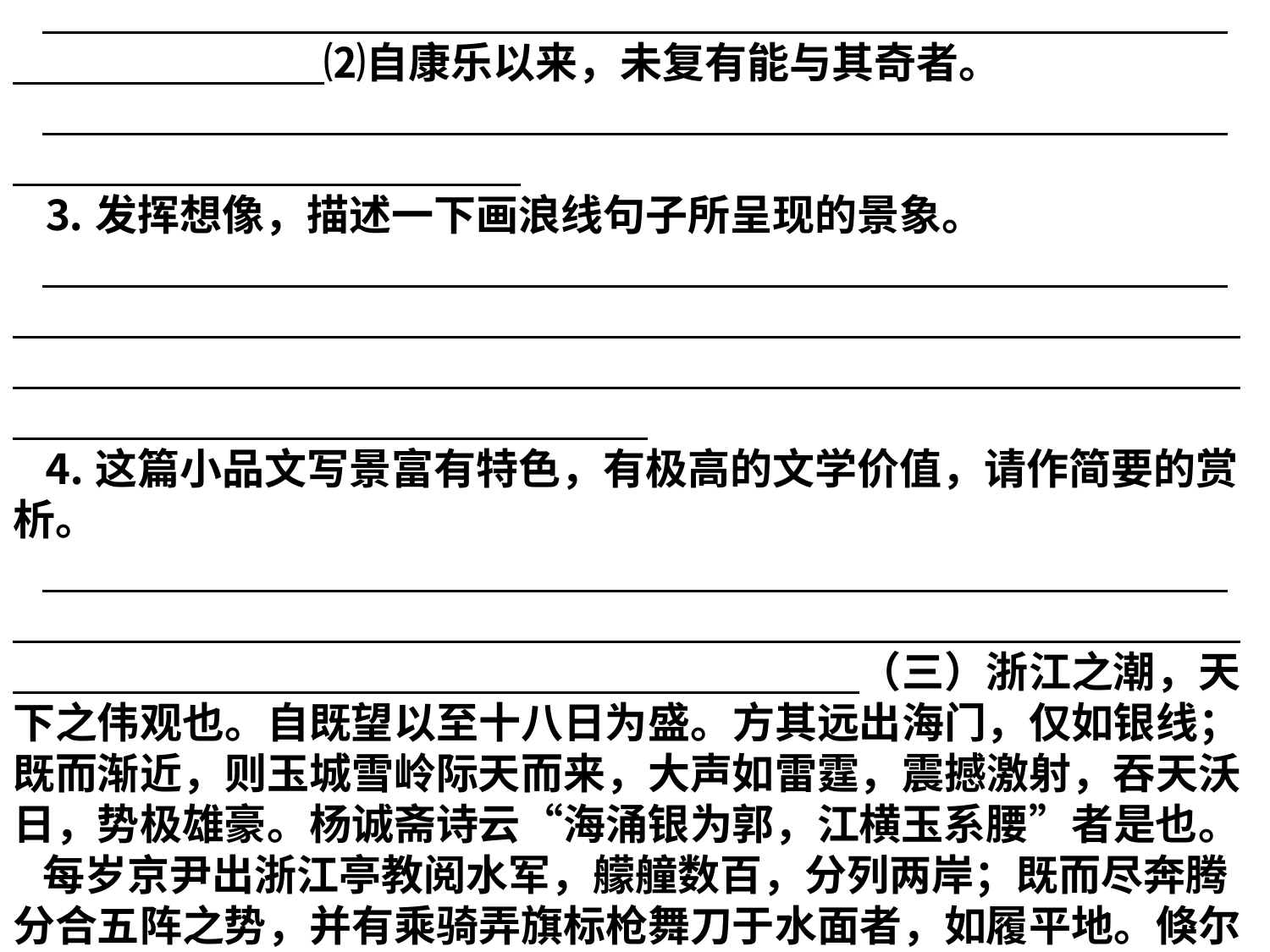

⒉翻译文中画横线句
⑴山川之美，古来共谈。
　　　　　　　　　　　　　　　　　　　　　　　　　　　　　　　　　　      ⑵自康乐以来，未复有能与其奇者。

⒊发挥想像，描述一下画浪线句子所呈现的景象。

⒋这篇小品文写景富有特色，有极高的文学价值，请作简要的赏析。
　　　　　　　　　　　　　　　　　　　　　　　　　　　　　　　　　　　　　　　　　　　　　　　　　　　　　　　　　　　　　　　　　　　　　　　　　　　　　（三）浙江之潮，天下之伟观也。自既望以至十八日为盛。方其远出海门，仅如银线；既而渐近，则玉城雪岭际天而来，大声如雷霆，震撼激射，吞天沃日，势极雄豪。杨诚斋诗云“海涌银为郭，江横玉系腰”者是也。
每岁京尹出浙江亭教阅水军，艨艟数百，分列两岸；既而尽奔腾分合五阵之势，并有乘骑弄旗标枪舞刀于水面者，如履平地。倏尔黄烟四起，人物略不相睹，水爆轰震，声如崩山。烟消波静，则一舸无迹，仅有“敌船”为火所焚，随波而逝。